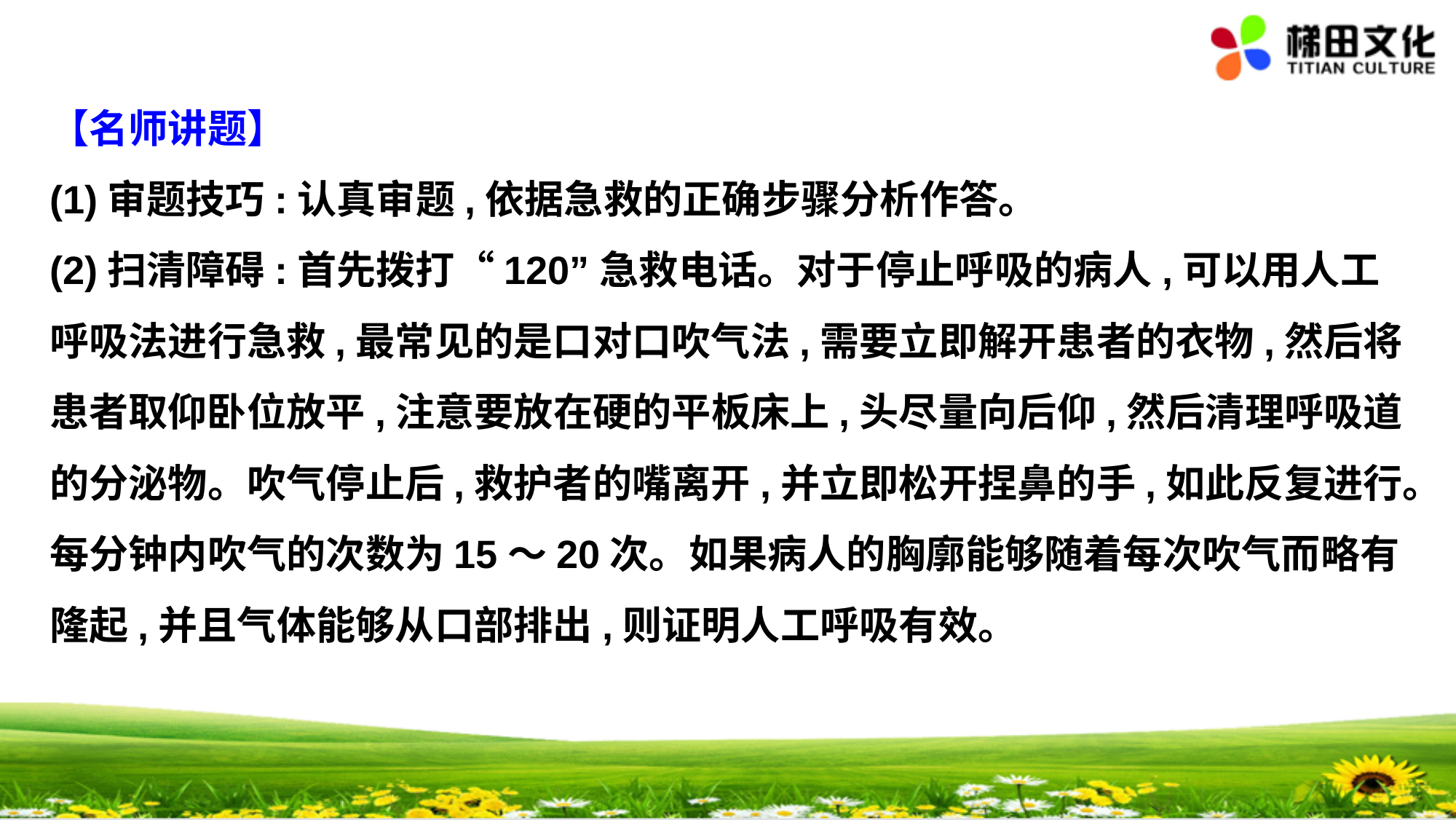

【名师讲题】
(1)审题技巧:认真审题,依据急救的正确步骤分析作答。
(2)扫清障碍:首先拨打“120”急救电话。对于停止呼吸的病人,可以用人工呼吸法进行急救,最常见的是口对口吹气法,需要立即解开患者的衣物,然后将患者取仰卧位放平,注意要放在硬的平板床上,头尽量向后仰,然后清理呼吸道的分泌物。吹气停止后,救护者的嘴离开,并立即松开捏鼻的手,如此反复进行。每分钟内吹气的次数为15～20次。如果病人的胸廓能够随着每次吹气而略有隆起,并且气体能够从口部排出,则证明人工呼吸有效。